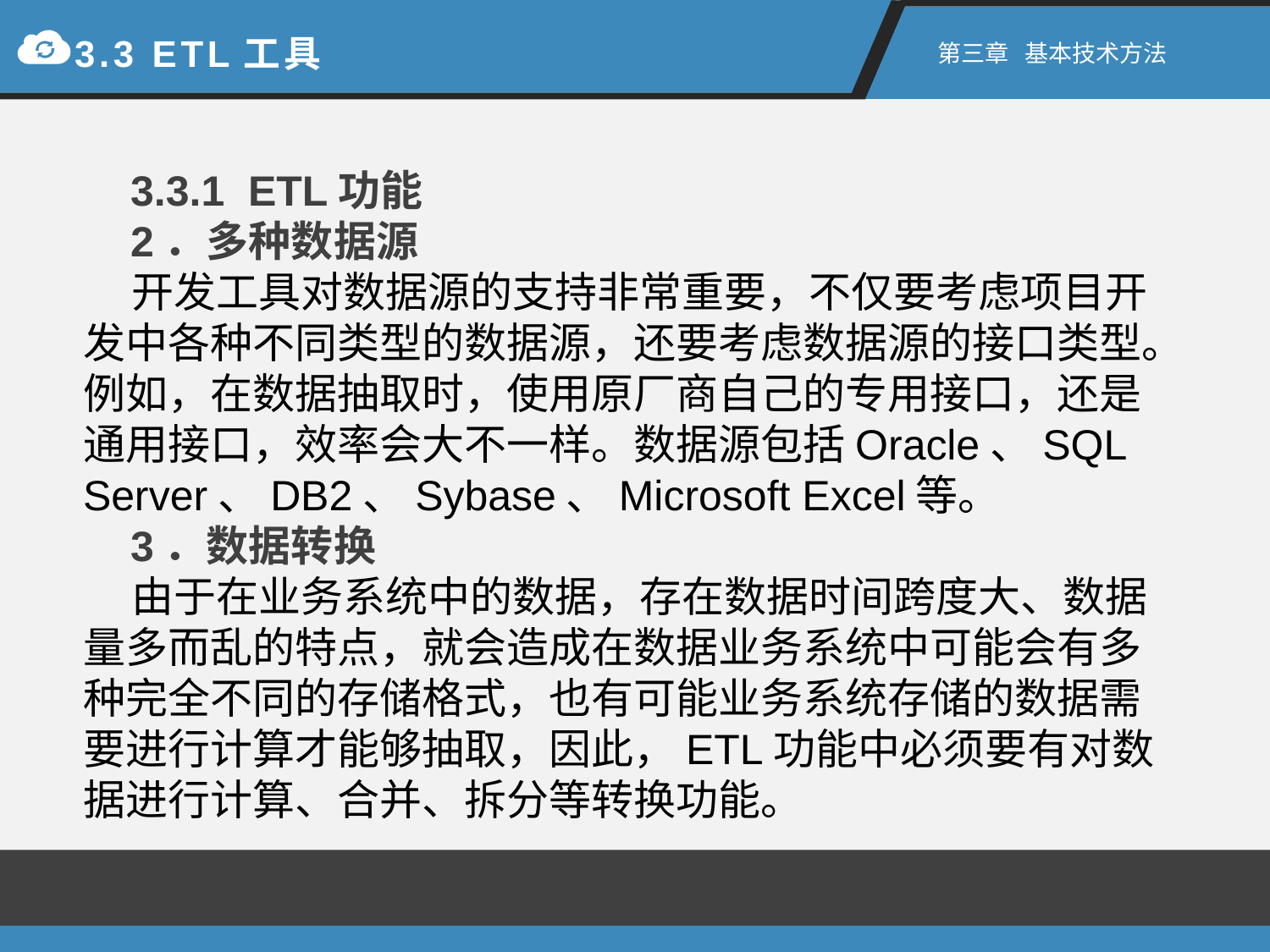

3.3 ETL工具

第三章   基本技术方法
    3.3.1  ETL功能
    2．多种数据源
    开发工具对数据源的支持非常重要，不仅要考虑项目开发中各种不同类型的数据源，还要考虑数据源的接口类型。例如，在数据抽取时，使用原厂商自己的专用接口，还是通用接口，效率会大不一样。数据源包括Oracle、SQL Server、DB2、Sybase、Microsoft Excel等。
    3．数据转换
    由于在业务系统中的数据，存在数据时间跨度大、数据量多而乱的特点，就会造成在数据业务系统中可能会有多种完全不同的存储格式，也有可能业务系统存储的数据需要进行计算才能够抽取，因此，ETL功能中必须要有对数据进行计算、合并、拆分等转换功能。